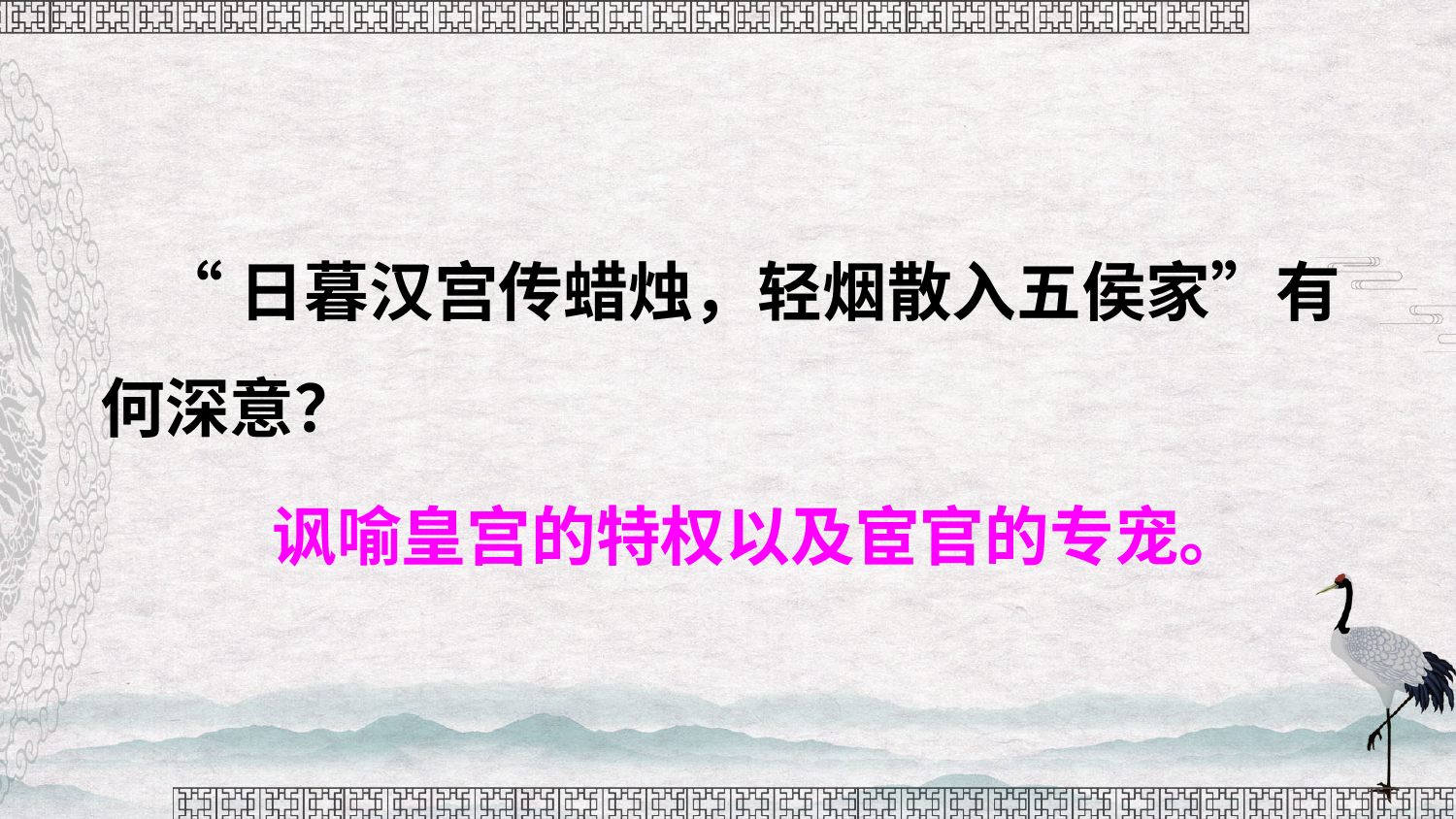

“日暮汉宫传蜡烛，轻烟散入五侯家”有何深意？
讽喻皇宫的特权以及宦官的专宠。